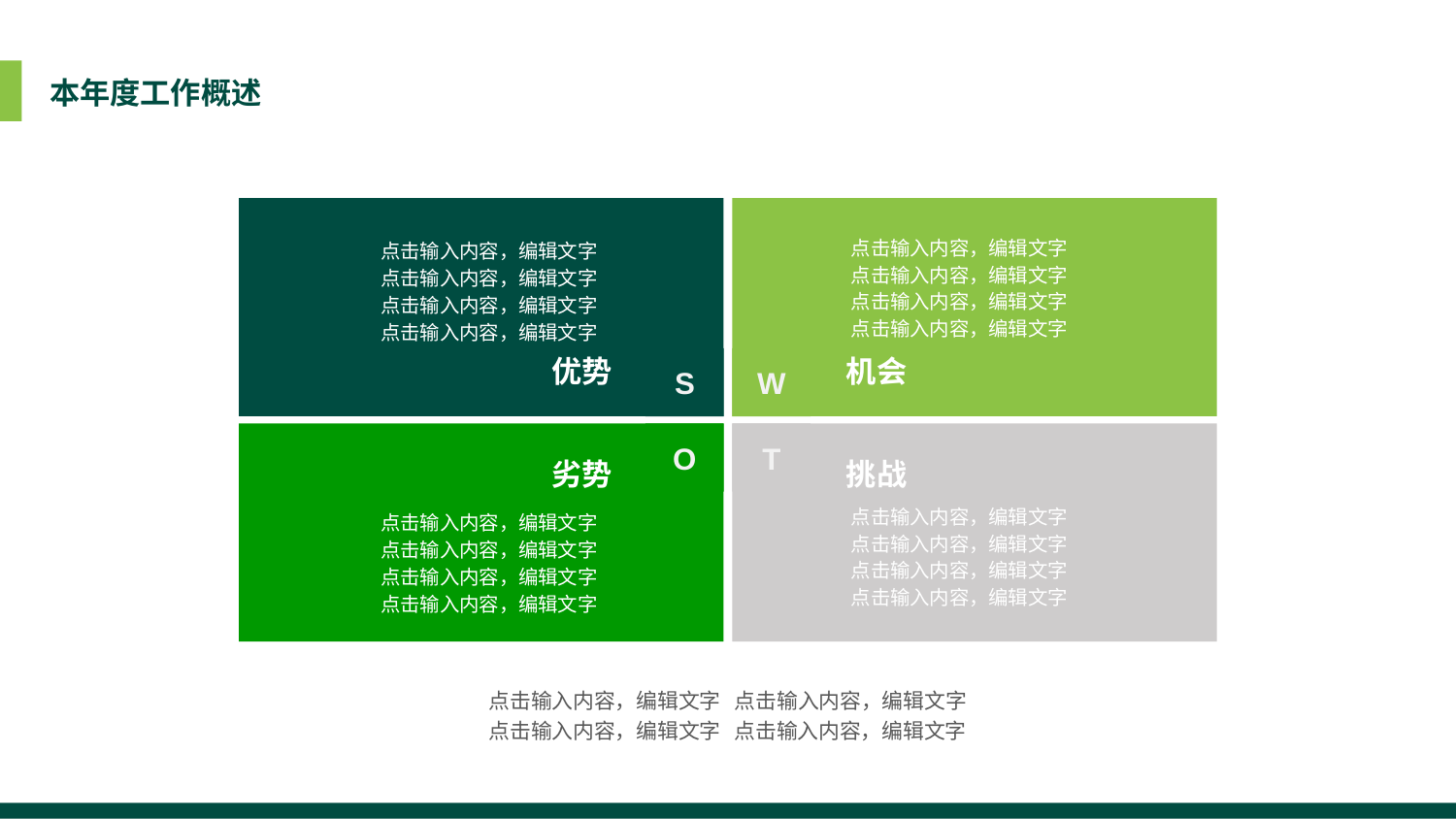

本年度工作概述

点击输入内容，编辑文字
点击输入内容，编辑文字
点击输入内容，编辑文字
点击输入内容，编辑文字

点击输入内容，编辑文字
点击输入内容，编辑文字
点击输入内容，编辑文字
点击输入内容，编辑文字

优势
机会
S
W

O

T
劣势
挑战
点击输入内容，编辑文字
点击输入内容，编辑文字
点击输入内容，编辑文字
点击输入内容，编辑文字

点击输入内容，编辑文字
点击输入内容，编辑文字
点击输入内容，编辑文字
点击输入内容，编辑文字

点击输入内容，编辑文字   点击输入内容，编辑文字
点击输入内容，编辑文字   点击输入内容，编辑文字